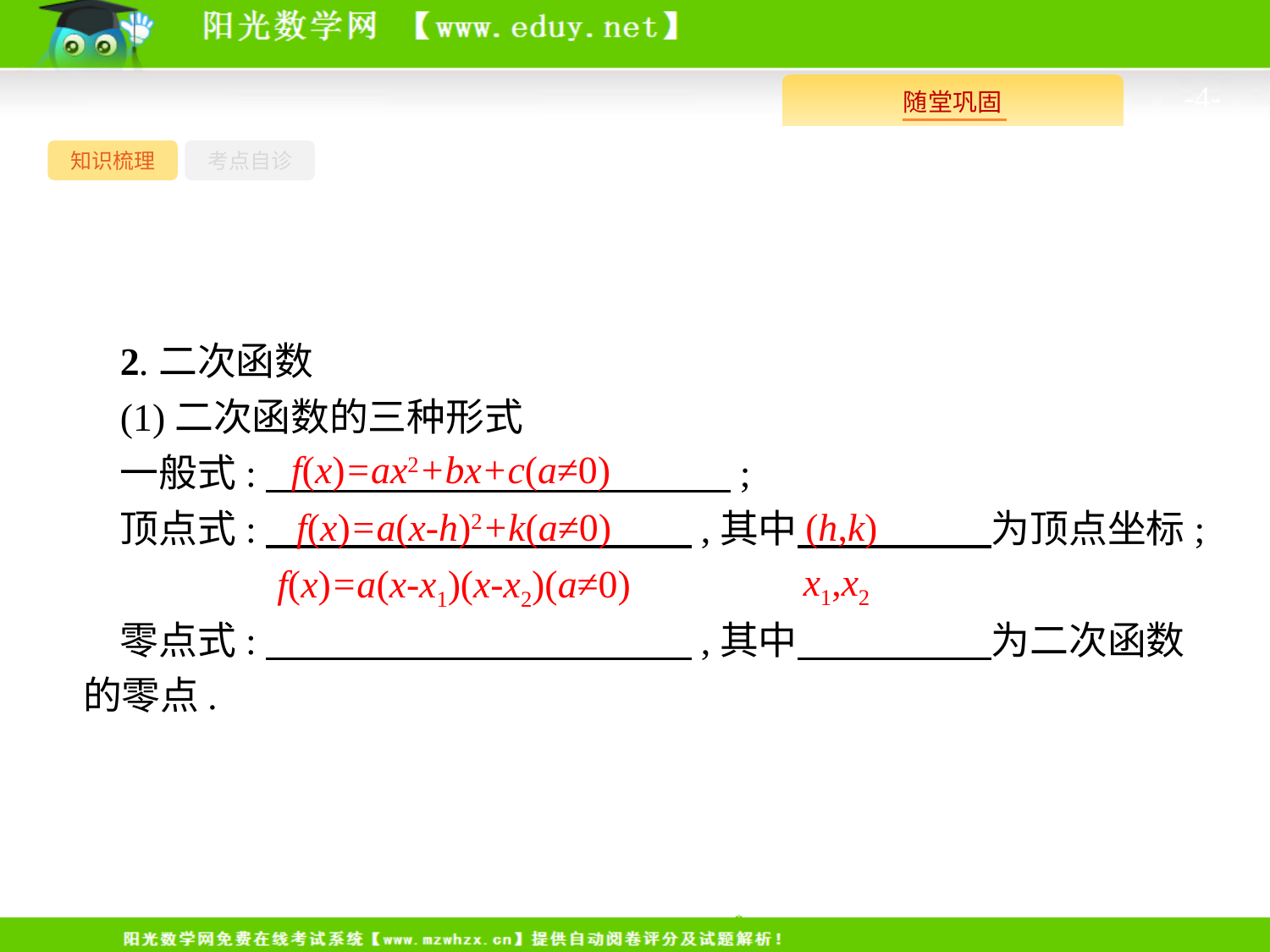

-4-
知识梳理
考点自诊
2.二次函数
(1)二次函数的三种形式
一般式:　　　　　　　　　　　　;
顶点式:　　　　　　　　　　　,其中　　　　　为顶点坐标;
零点式:　　　　　　　　　　　,其中　　　　　为二次函数的零点.
f(x)=ax2+bx+c(a≠0)
f(x)=a(x-h)2+k(a≠0)
(h,k)
x1,x2
f(x)=a(x-x1)(x-x2)(a≠0)